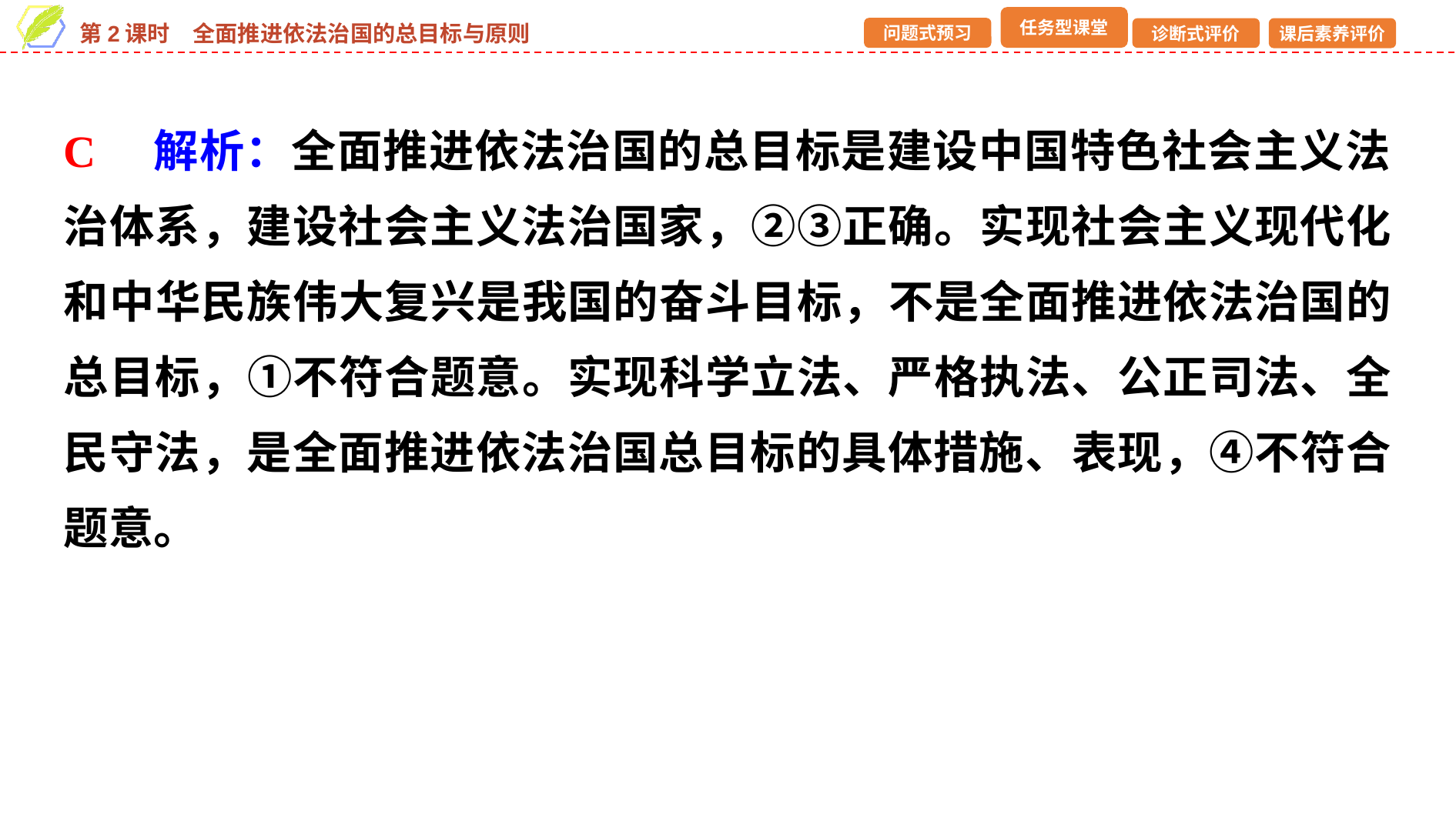

C　解析：全面推进依法治国的总目标是建设中国特色社会主义法治体系，建设社会主义法治国家，②③正确。实现社会主义现代化和中华民族伟大复兴是我国的奋斗目标，不是全面推进依法治国的总目标，①不符合题意。实现科学立法、严格执法、公正司法、全民守法，是全面推进依法治国总目标的具体措施、表现，④不符合题意。